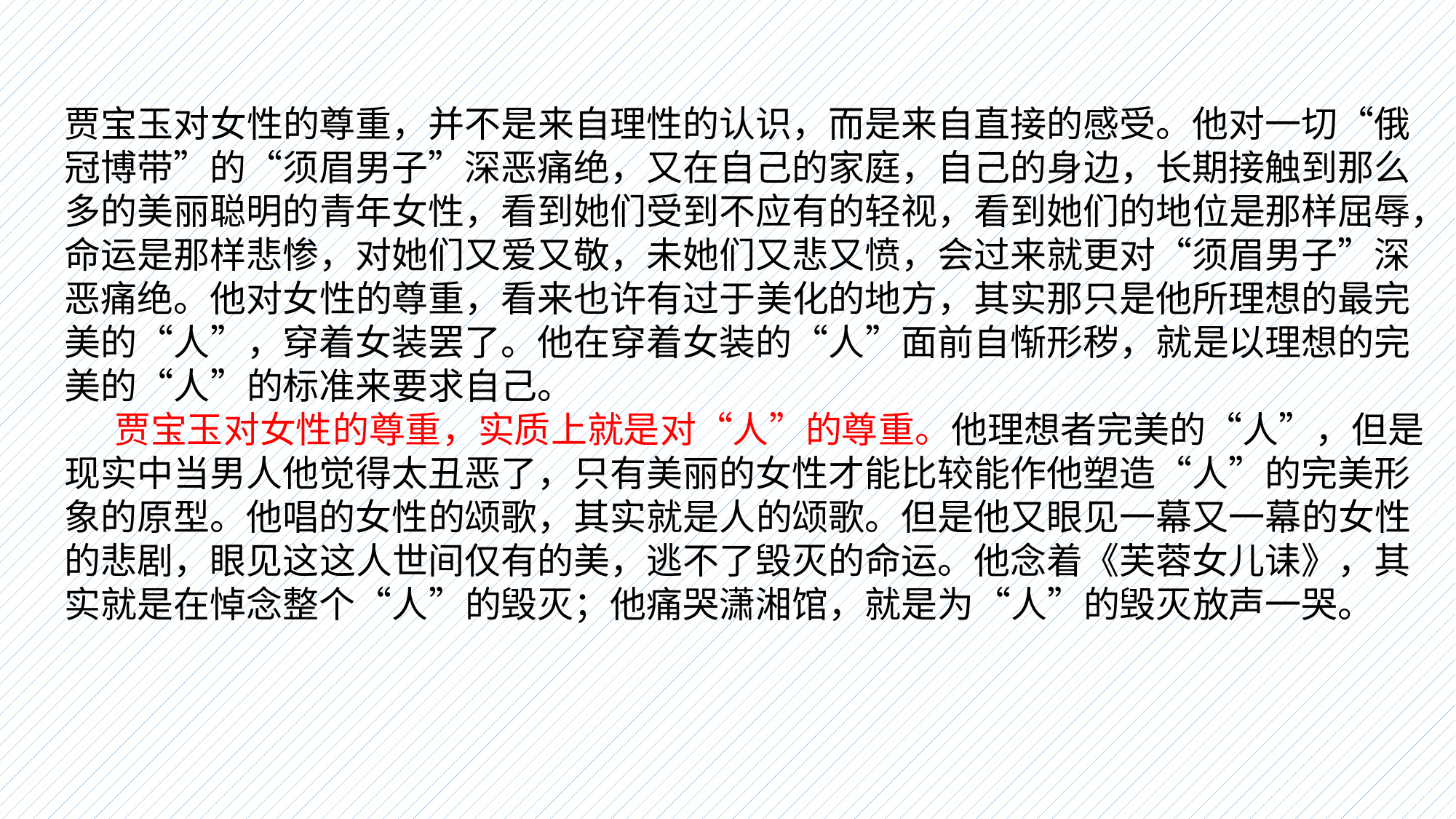

贾宝玉对女性的尊重，并不是来自理性的认识，而是来自直接的感受。他对一切“俄冠博带”的“须眉男子”深恶痛绝，又在自己的家庭，自己的身边，长期接触到那么多的美丽聪明的青年女性，看到她们受到不应有的轻视，看到她们的地位是那样屈辱，命运是那样悲惨，对她们又爱又敬，未她们又悲又愤，会过来就更对“须眉男子”深恶痛绝。他对女性的尊重，看来也许有过于美化的地方，其实那只是他所理想的最完美的“人”，穿着女装罢了。他在穿着女装的“人”面前自惭形秽，就是以理想的完美的“人”的标准来要求自己。
     贾宝玉对女性的尊重，实质上就是对“人”的尊重。他理想者完美的“人”，但是现实中当男人他觉得太丑恶了，只有美丽的女性才能比较能作他塑造“人”的完美形象的原型。他唱的女性的颂歌，其实就是人的颂歌。但是他又眼见一幕又一幕的女性的悲剧，眼见这这人世间仅有的美，逃不了毁灭的命运。他念着《芙蓉女儿诔》，其实就是在悼念整个“人”的毁灭；他痛哭潇湘馆，就是为“人”的毁灭放声一哭。